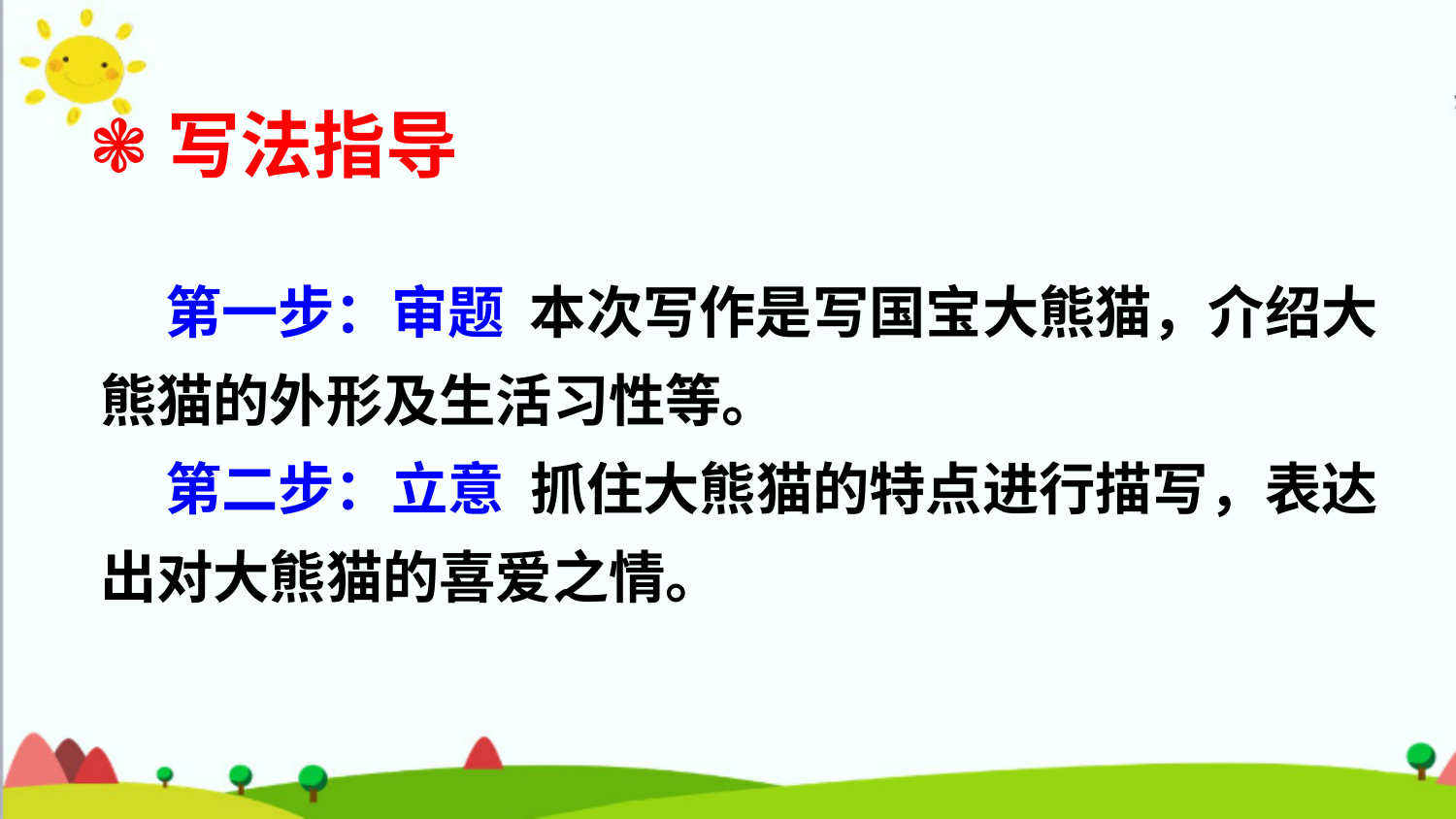

❃写法指导
    第一步：审题  本次写作是写国宝大熊猫，介绍大熊猫的外形及生活习性等。
    第二步：立意  抓住大熊猫的特点进行描写，表达出对大熊猫的喜爱之情。